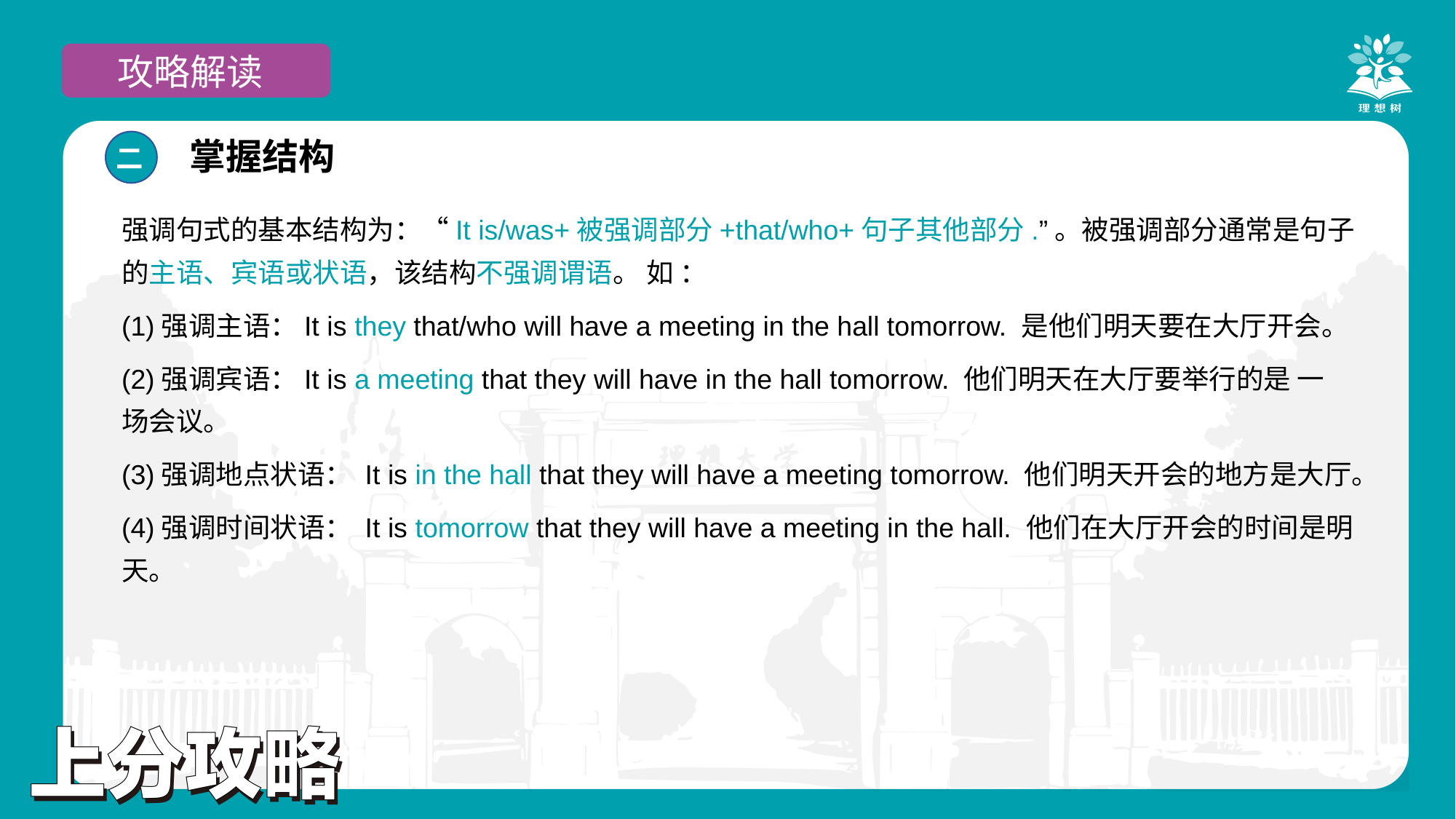

攻略解读
掌握结构

二
强调句式的基本结构为：“It is/was+被强调部分+that/who+句子其他部分.”。被强调部分通常是句子的主语、宾语或状语，该结构不强调谓语。 如 ：
(1)强调主语：It is they that/who will have a meeting in the hall tomorrow. 是他们明天要在大厅开会。
(2)强调宾语：It is a meeting that they will have in the hall tomorrow. 他们明天在大厅要举行的是 一 场会议。
(3)强调地点状语： It is in the hall that they will have a meeting tomorrow. 他们明天开会的地方是大厅。
(4)强调时间状语： It is tomorrow that they will have a meeting in the hall. 他们在大厅开会的时间是明天。